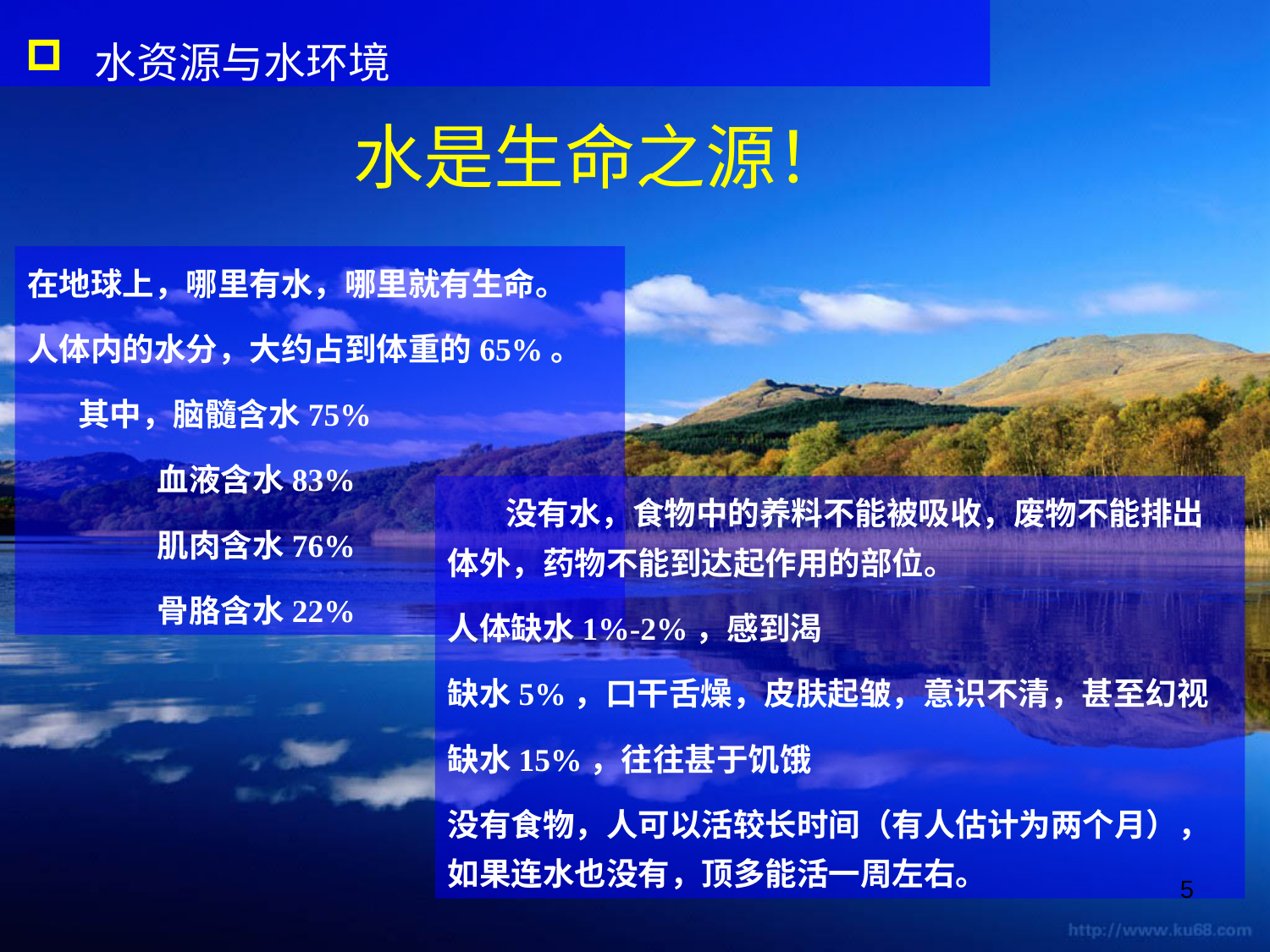

水资源与水环境
水是生命之源！
在地球上，哪里有水，哪里就有生命。
人体内的水分，大约占到体重的65%。
      其中，脑髓含水75%
                 血液含水83%
                 肌肉含水76%
                 骨胳含水22%
       没有水，食物中的养料不能被吸收，废物不能排出体外，药物不能到达起作用的部位。
人体缺水1%-2%，感到渴
缺水5%，口干舌燥，皮肤起皱，意识不清，甚至幻视
缺水15%，往往甚于饥饿
没有食物，人可以活较长时间（有人估计为两个月），如果连水也没有，顶多能活一周左右。
5